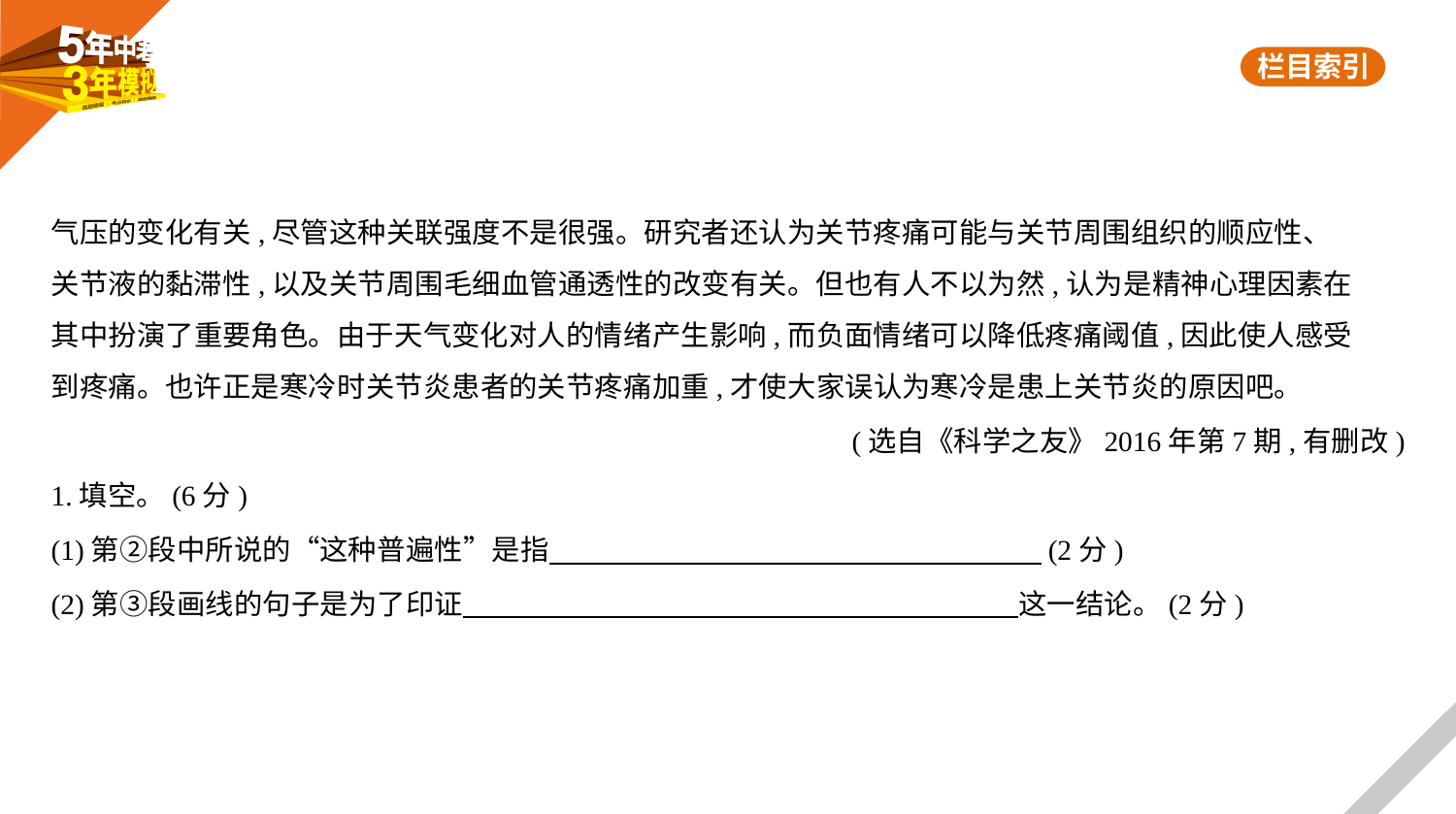

气压的变化有关,尽管这种关联强度不是很强。研究者还认为关节疼痛可能与关节周围组织的顺应性、
关节液的黏滞性,以及关节周围毛细血管通透性的改变有关。但也有人不以为然,认为是精神心理因素在
其中扮演了重要角色。由于天气变化对人的情绪产生影响,而负面情绪可以降低疼痛阈值,因此使人感受
到疼痛。也许正是寒冷时关节炎患者的关节疼痛加重,才使大家误认为寒冷是患上关节炎的原因吧。
(选自《科学之友》2016年第7期,有删改)
1.填空。(6分)
(1)第②段中所说的“这种普遍性”是指                                                                              (2分)
(2)第③段画线的句子是为了印证                                                                                        这一结论。(2分)